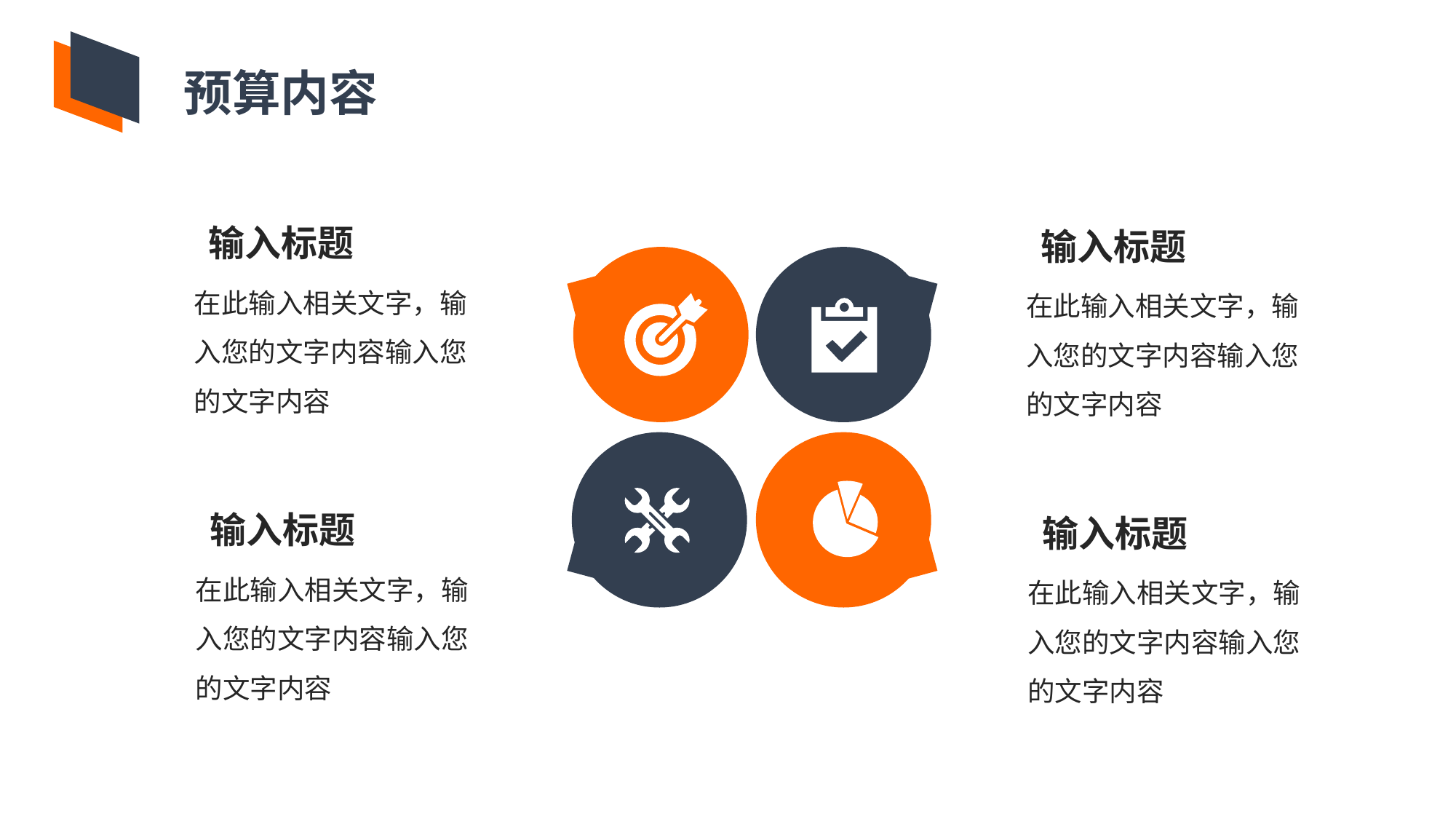

预算内容
输入标题
输入标题

在此输入相关文字，输入您的文字内容输入您的文字内容
在此输入相关文字，输入您的文字内容输入您的文字内容

输入标题
输入标题
在此输入相关文字，输入您的文字内容输入您的文字内容
在此输入相关文字，输入您的文字内容输入您的文字内容